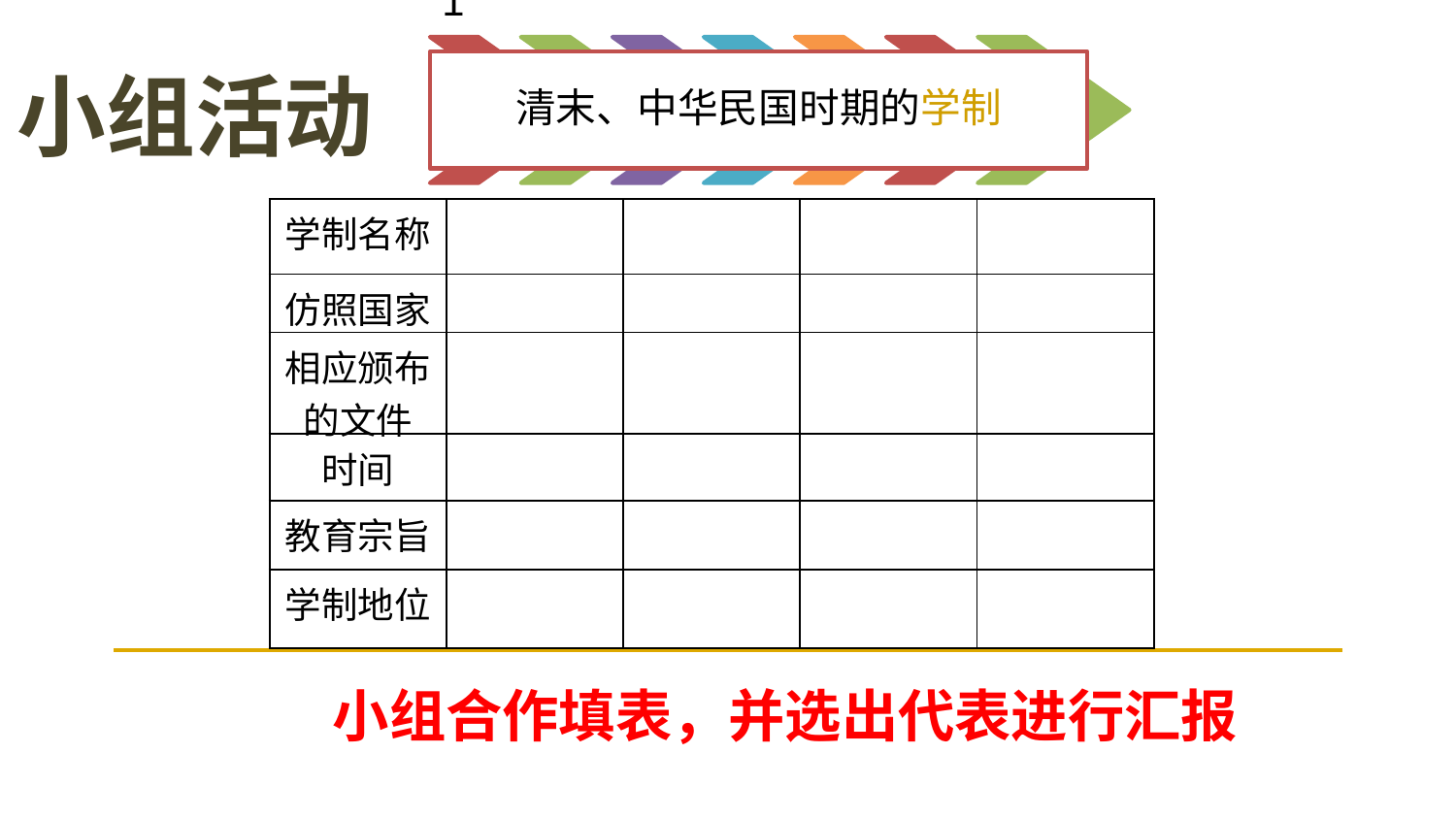

1

清末、中华民国时期的学制
小组活动
| 学制名称 |  |  |  |  |
| --- | --- | --- | --- | --- |
| 仿照国家 |  |  |  |  |
| 相应颁布的文件 |  |  |  |  |
| 时间 |  |  |  |  |
| 教育宗旨 |  |  |  |  |
| 学制地位 |  |  |  |  |
小组合作填表，并选出代表进行汇报